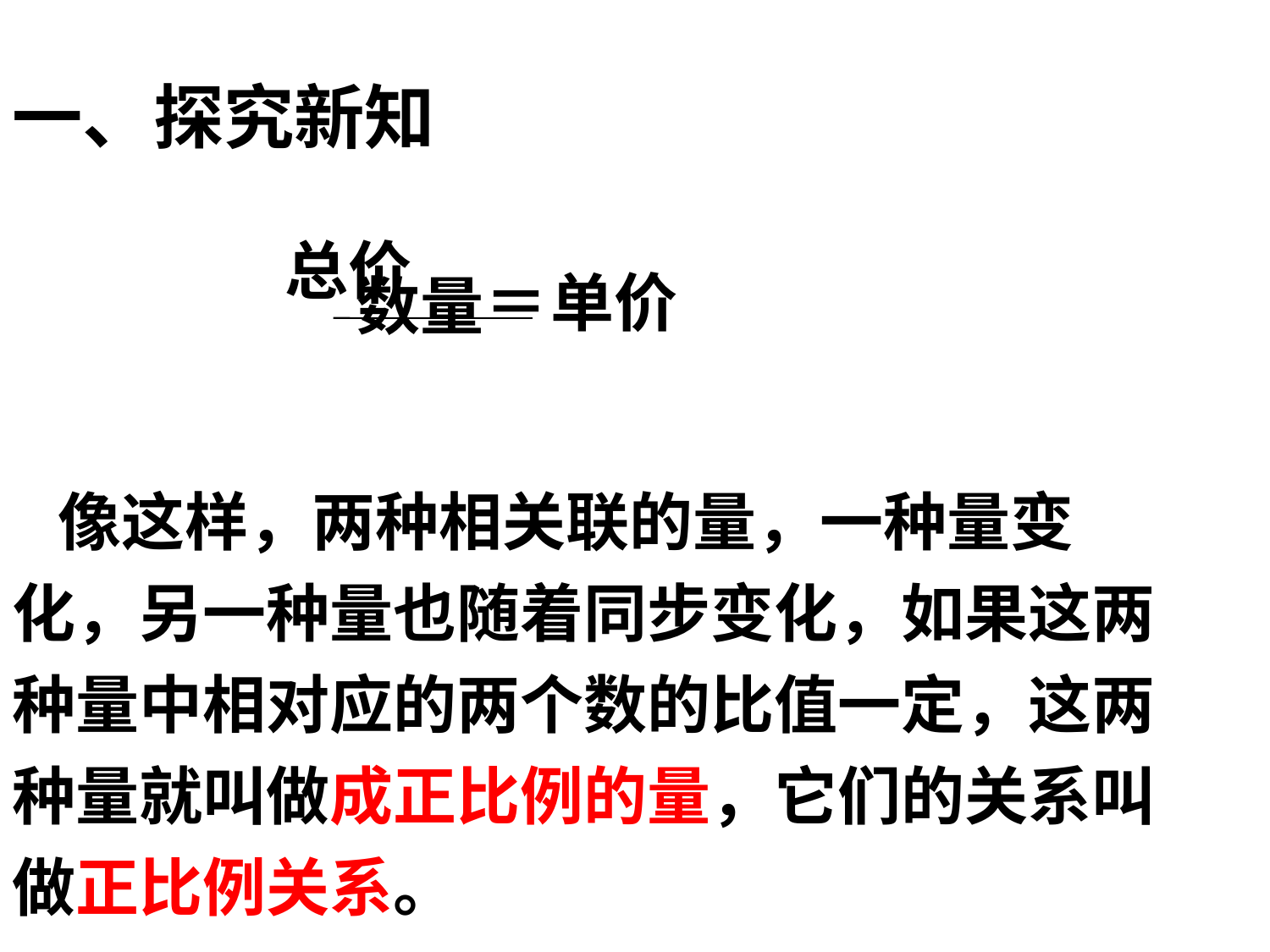

一、探究新知
    总价

    ＝

    单价

数量
   像这样，两种相关联的量，一种量变化，另一种量也随着同步变化，如果这两种量中相对应的两个数的比值一定，这两种量就叫做成正比例的量，它们的关系叫做正比例关系。
绿色圃中小学教育网http://www.Lspjy.com